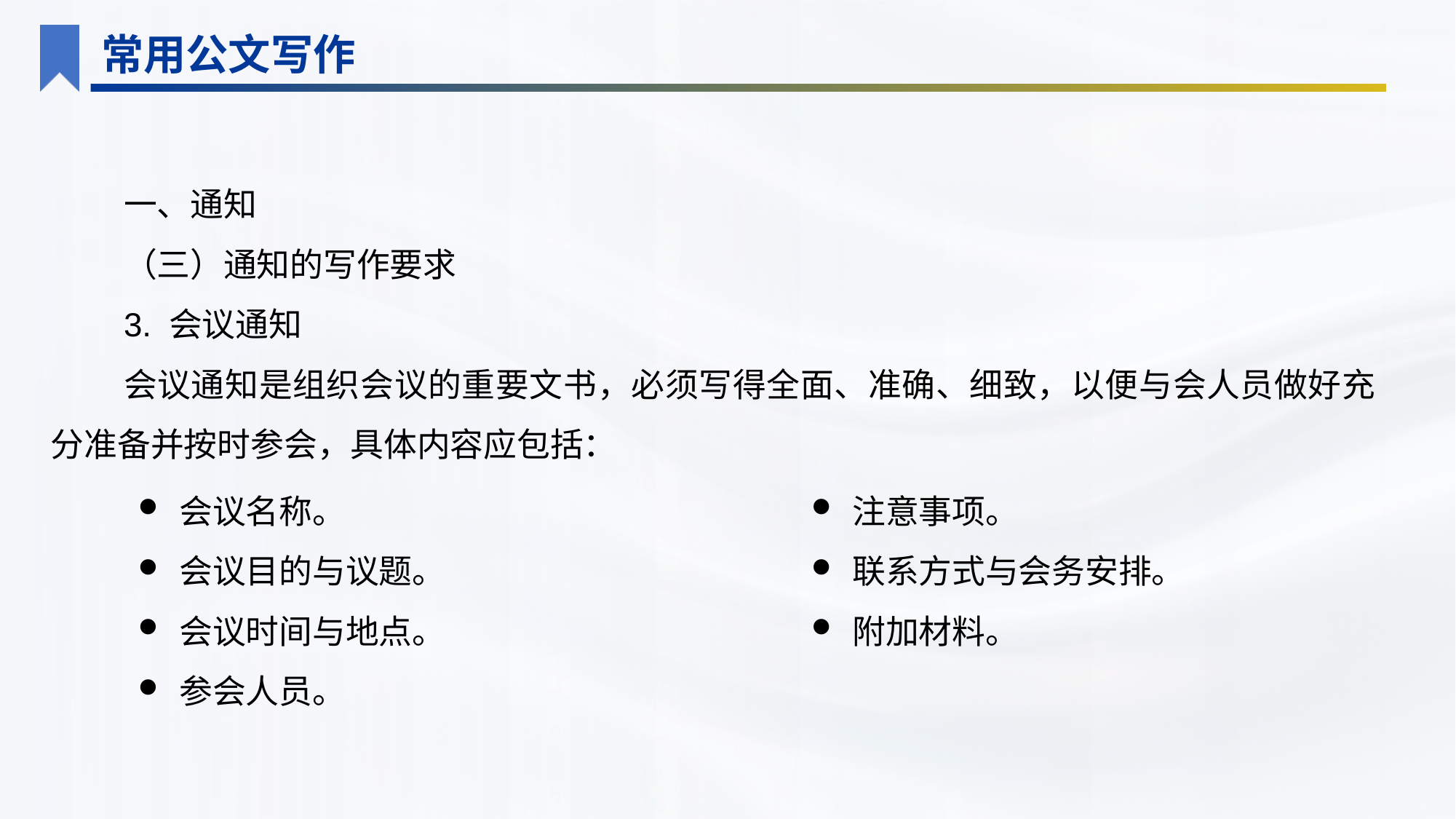

常用公文写作
一、通知
（三）通知的写作要求
3. 会议通知
会议通知是组织会议的重要文书，必须写得全面、准确、细致，以便与会人员做好充分准备并按时参会，具体内容应包括：
会议名称。
会议目的与议题。
会议时间与地点。
参会人员。
注意事项。
联系方式与会务安排。
附加材料。